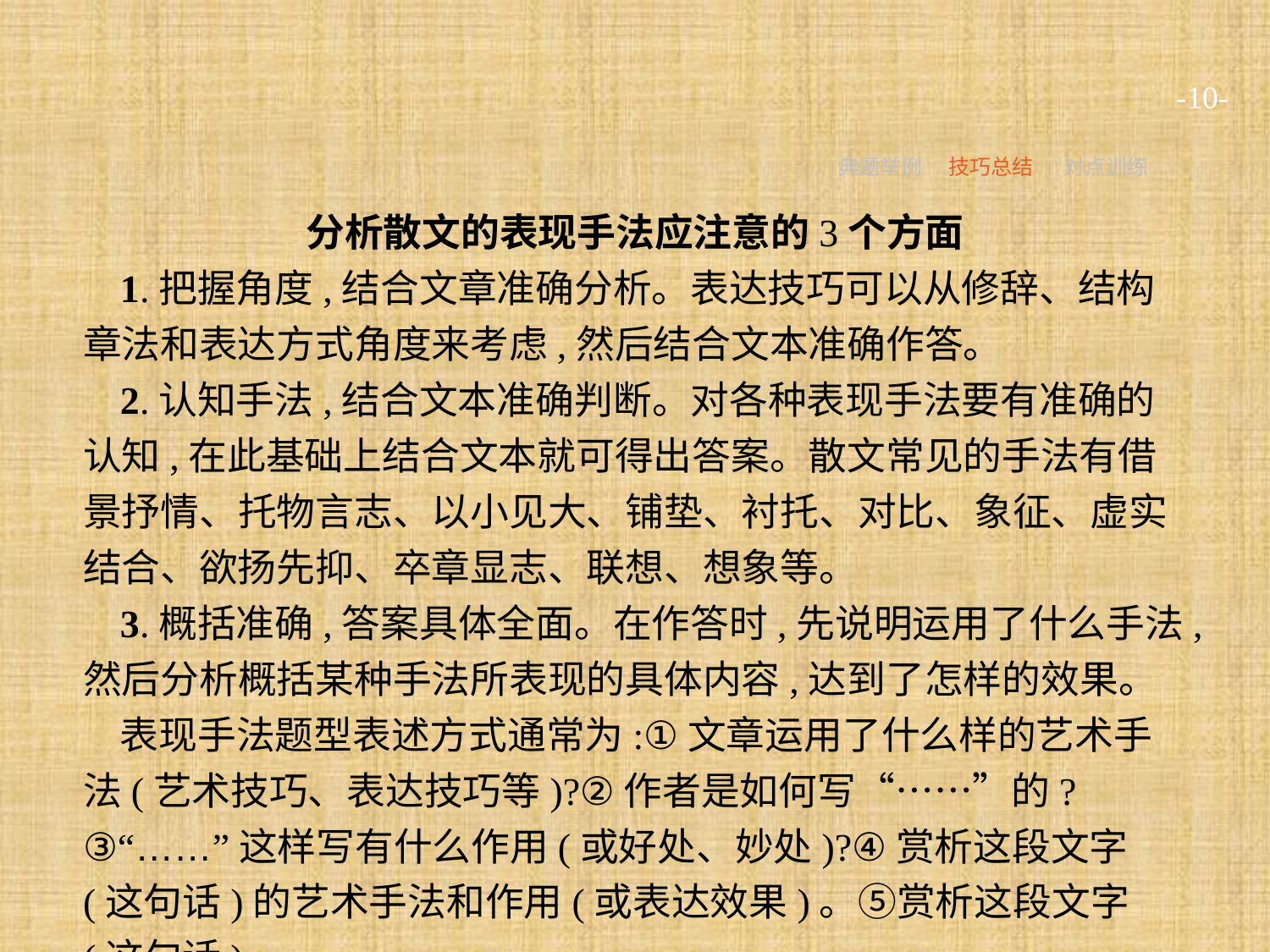

-10-
典题举例
技巧总结
对点训练
分析散文的表现手法应注意的3个方面
1.把握角度,结合文章准确分析。表达技巧可以从修辞、结构章法和表达方式角度来考虑,然后结合文本准确作答。
2.认知手法,结合文本准确判断。对各种表现手法要有准确的认知,在此基础上结合文本就可得出答案。散文常见的手法有借景抒情、托物言志、以小见大、铺垫、衬托、对比、象征、虚实结合、欲扬先抑、卒章显志、联想、想象等。
3.概括准确,答案具体全面。在作答时,先说明运用了什么手法,然后分析概括某种手法所表现的具体内容,达到了怎样的效果。
表现手法题型表述方式通常为:①文章运用了什么样的艺术手法(艺术技巧、表达技巧等)?②作者是如何写“……”的?③“……”这样写有什么作用(或好处、妙处)?④赏析这段文字(这句话)的艺术手法和作用(或表达效果)。⑤赏析这段文字(这句话)。